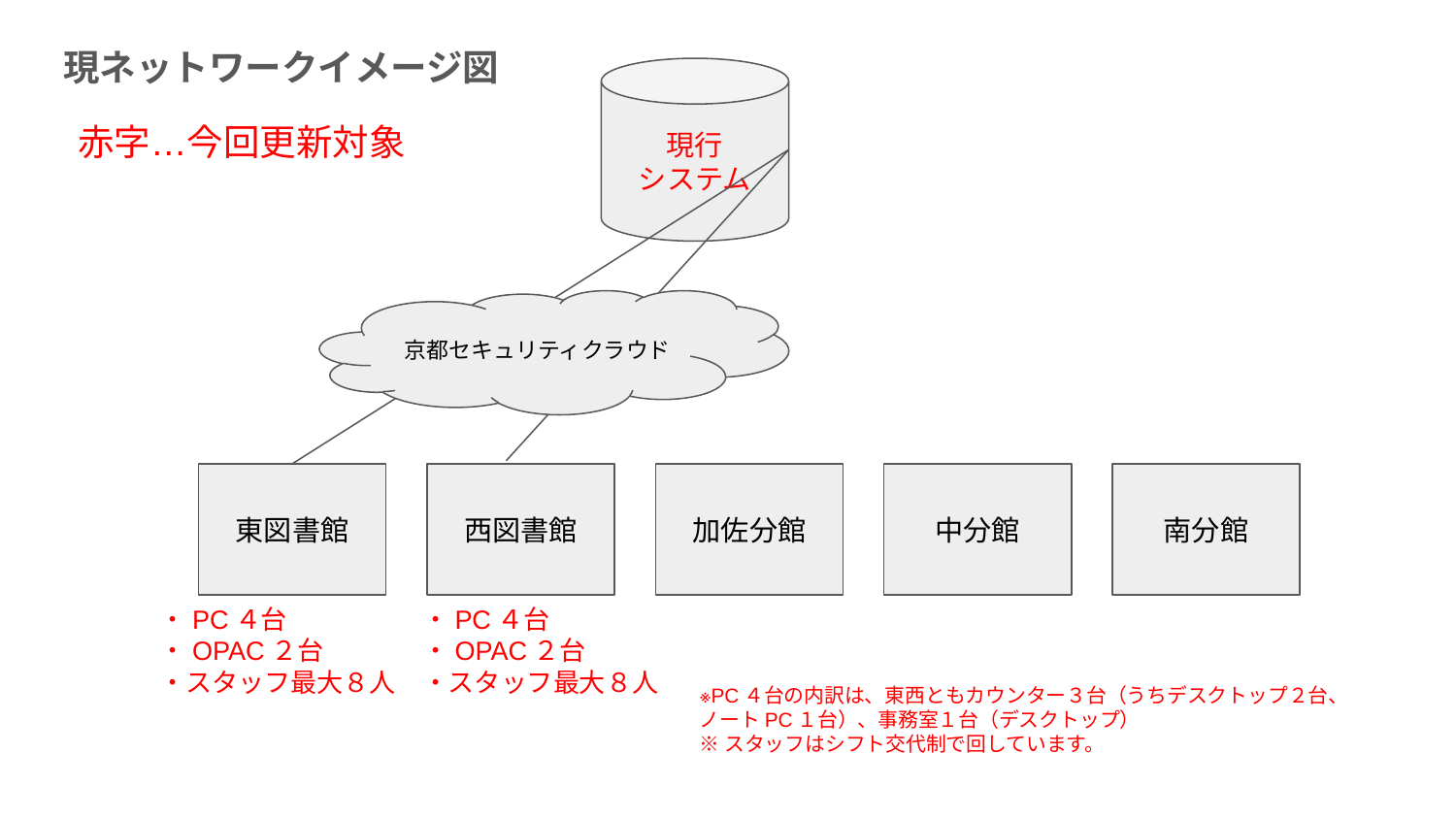

現ネットワークイメージ図
現行
システム
赤字…今回更新対象
京都セキュリティクラウド
東図書館
西図書館
加佐分館
中分館
南分館
・PC４台
・OPAC２台
・スタッフ最大８人
・PC４台
・OPAC２台
・スタッフ最大８人
※PC４台の内訳は、東西ともカウンター３台（うちデスクトップ２台、ノートPC１台）、事務室１台（デスクトップ）
※スタッフはシフト交代制で回しています。